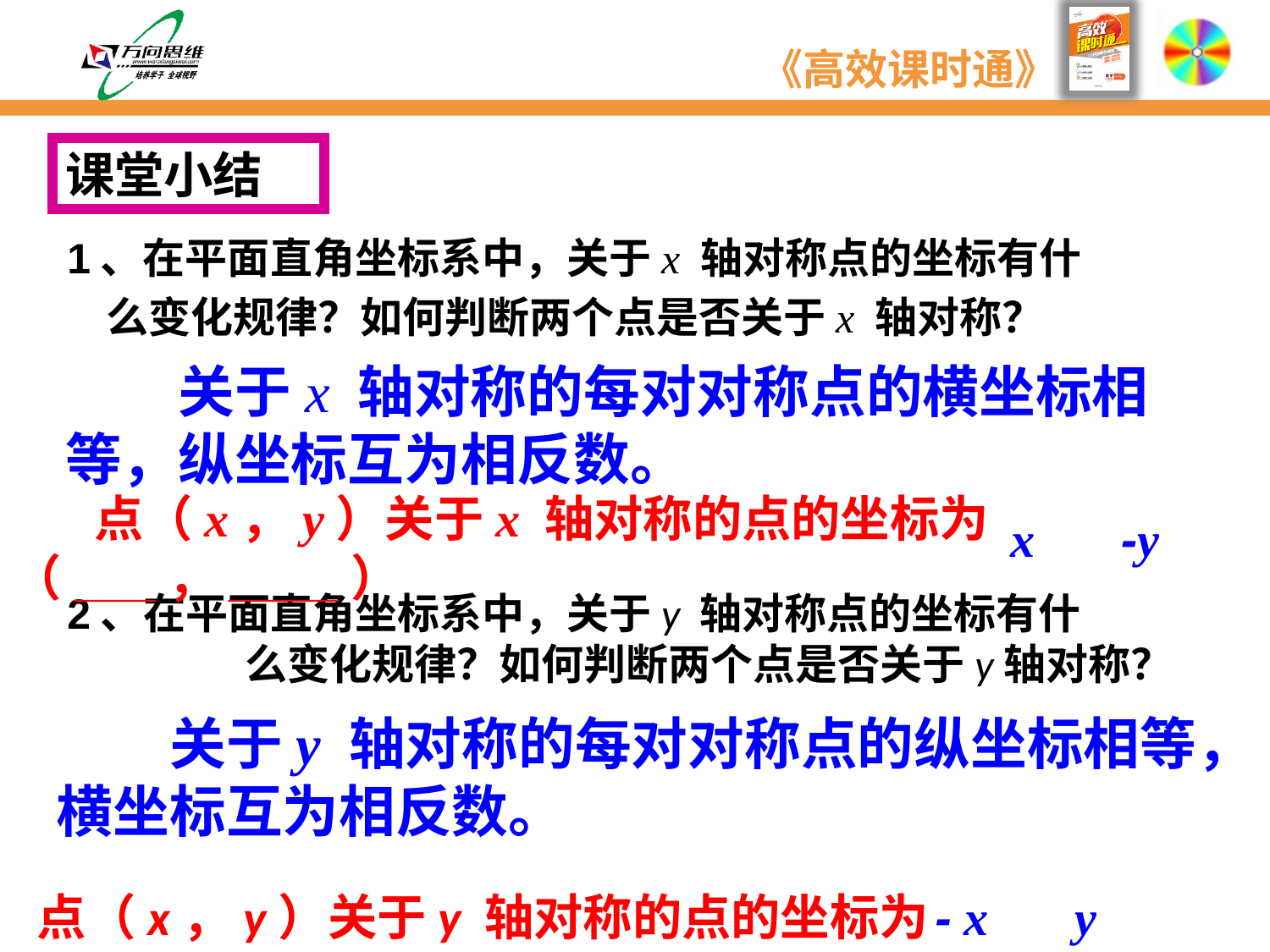

课堂小结
1、在平面直角坐标系中，关于x 轴对称点的坐标有什
   么变化规律？如何判断两个点是否关于x 轴对称？

2、在平面直角坐标系中，关于y 轴对称点的坐标有什
   么变化规律？如何判断两个点是否关于y轴对称？

　　关于x 轴对称的每对对称点的横坐标相等，纵坐标互为相反数。
x       -y
点（x，y）关于x 轴对称的点的坐标为（___，____）
　　关于y 轴对称的每对对称点的纵坐标相等，横坐标互为相反数。
点（x，y）关于y 轴对称的点的坐标为（___，____）
- x       y